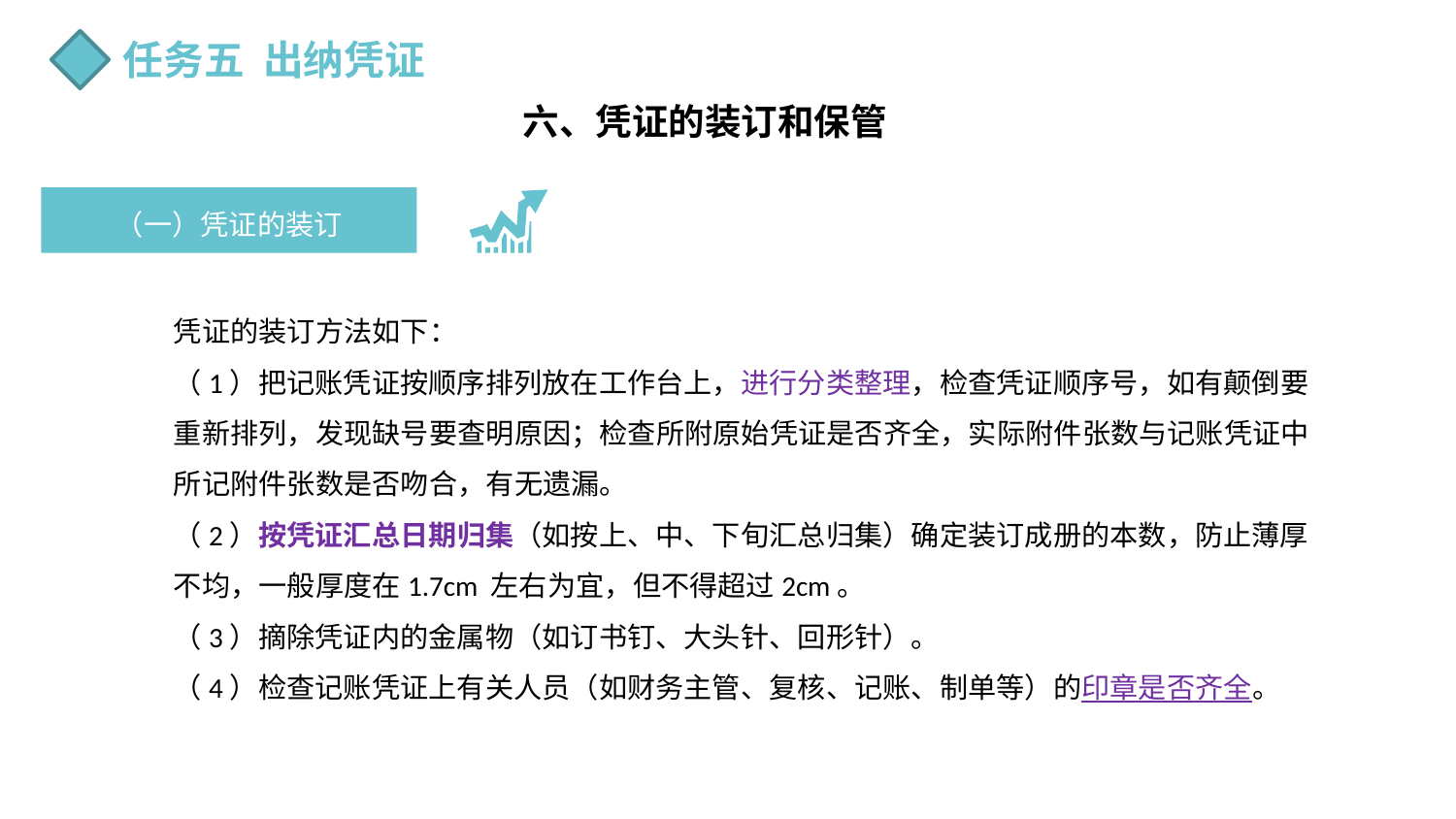

任务五  出纳凭证

六、凭证的装订和保管
（一）凭证的装订

凭证的装订方法如下：
（1）把记账凭证按顺序排列放在工作台上，进行分类整理，检查凭证顺序号，如有颠倒要重新排列，发现缺号要查明原因；检查所附原始凭证是否齐全，实际附件张数与记账凭证中所记附件张数是否吻合，有无遗漏。
（2）按凭证汇总日期归集（如按上、中、下旬汇总归集）确定装订成册的本数，防止薄厚不均，一般厚度在1.7cm 左右为宜，但不得超过2cm。
（3）摘除凭证内的金属物（如订书钉、大头针、回形针）。
（4）检查记账凭证上有关人员（如财务主管、复核、记账、制单等）的印章是否齐全。